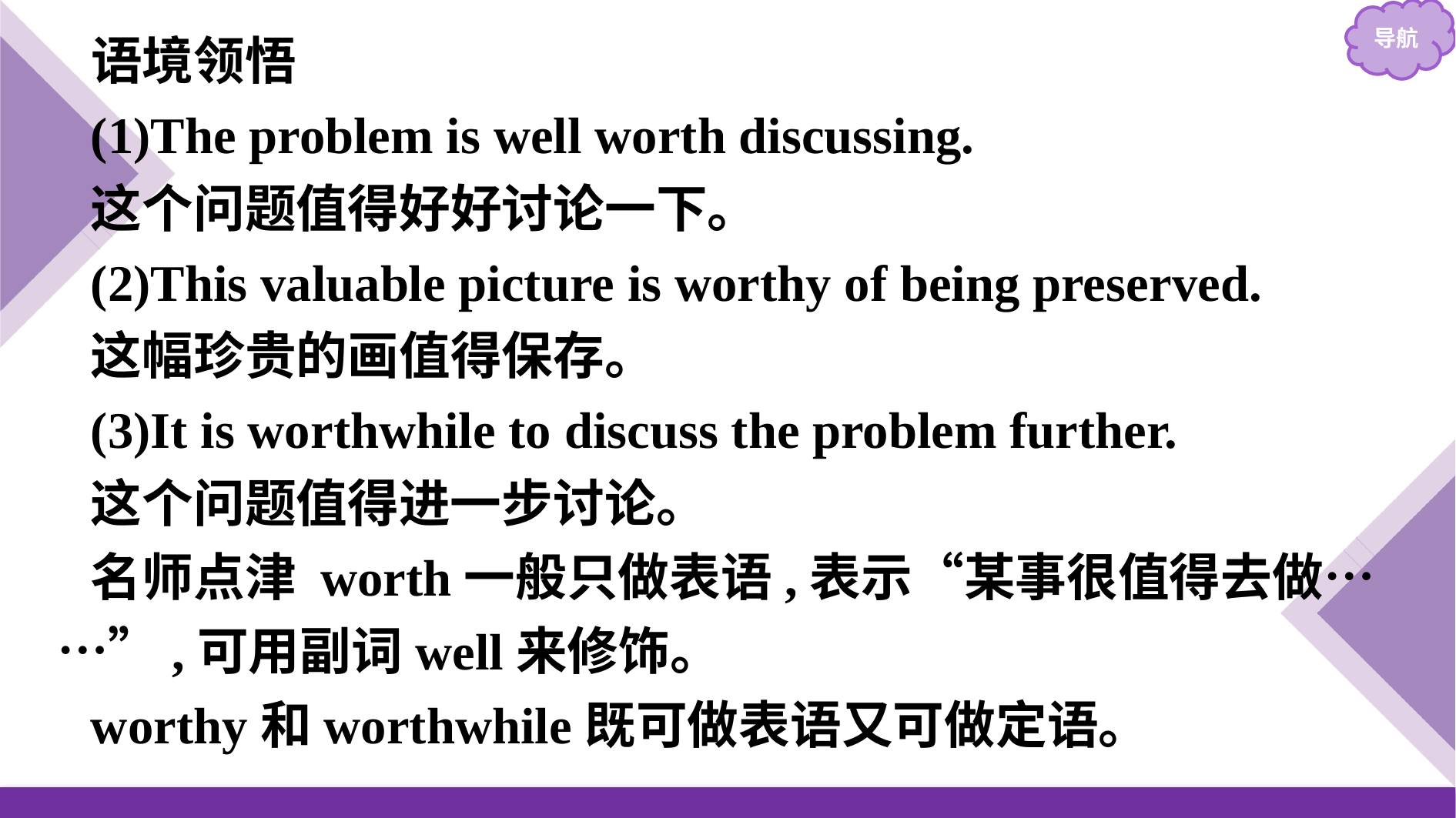

语境领悟
(1)The problem is well worth discussing.
这个问题值得好好讨论一下。
(2)This valuable picture is worthy of being preserved.
这幅珍贵的画值得保存。
(3)It is worthwhile to discuss the problem further.
这个问题值得进一步讨论。
名师点津 worth一般只做表语,表示“某事很值得去做……”,可用副词well来修饰。
worthy和worthwhile既可做表语又可做定语。